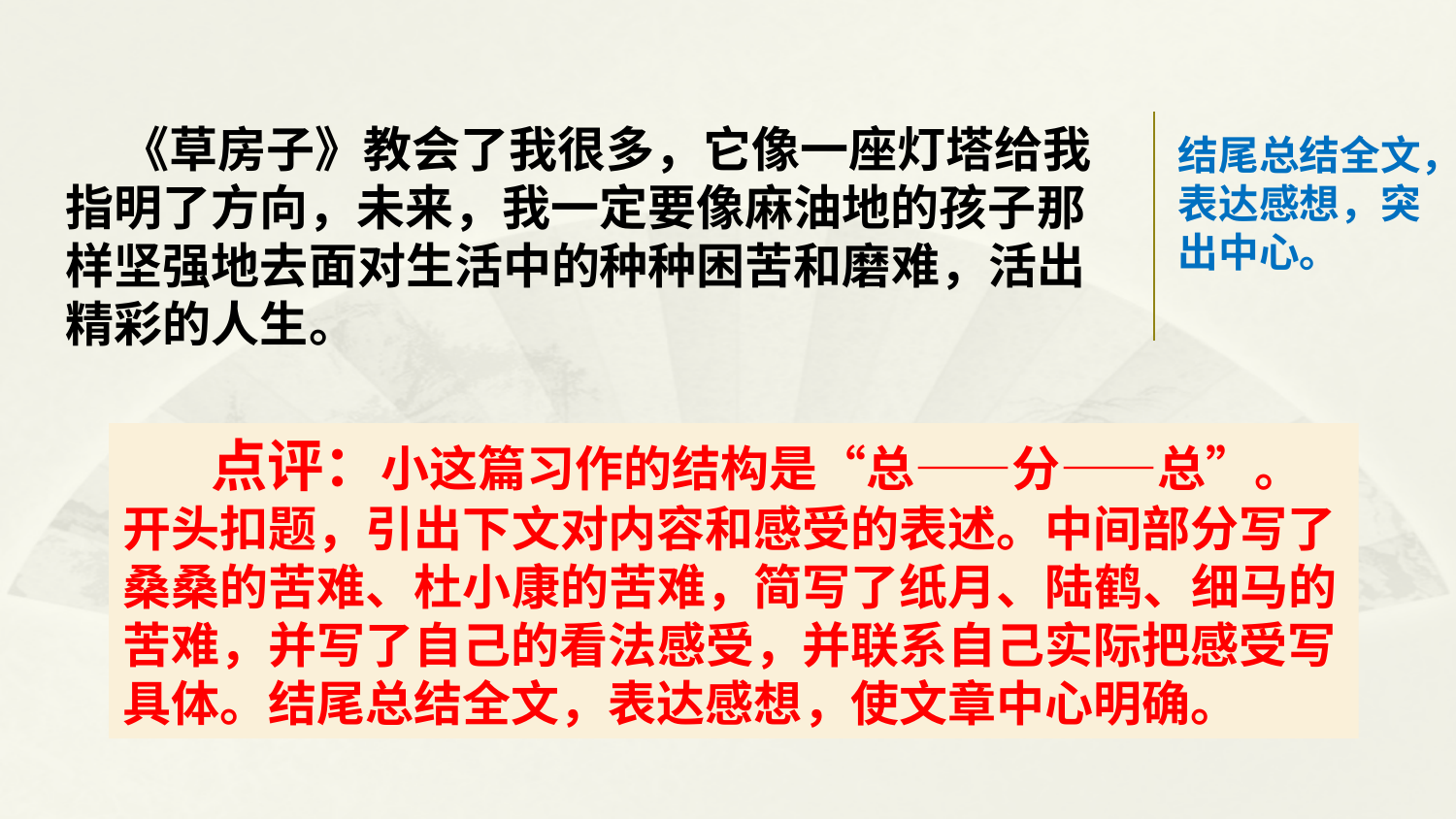

《草房子》教会了我很多，它像一座灯塔给我指明了方向，未来，我一定要像麻油地的孩子那样坚强地去面对生活中的种种困苦和磨难，活出精彩的人生。
结尾总结全文，表达感想，突出中心。
  点评：小这篇习作的结构是“总——分——总”。开头扣题，引出下文对内容和感受的表述。中间部分写了桑桑的苦难、杜小康的苦难，简写了纸月、陆鹤、细马的苦难，并写了自己的看法感受，并联系自己实际把感受写具体。结尾总结全文，表达感想，使文章中心明确。